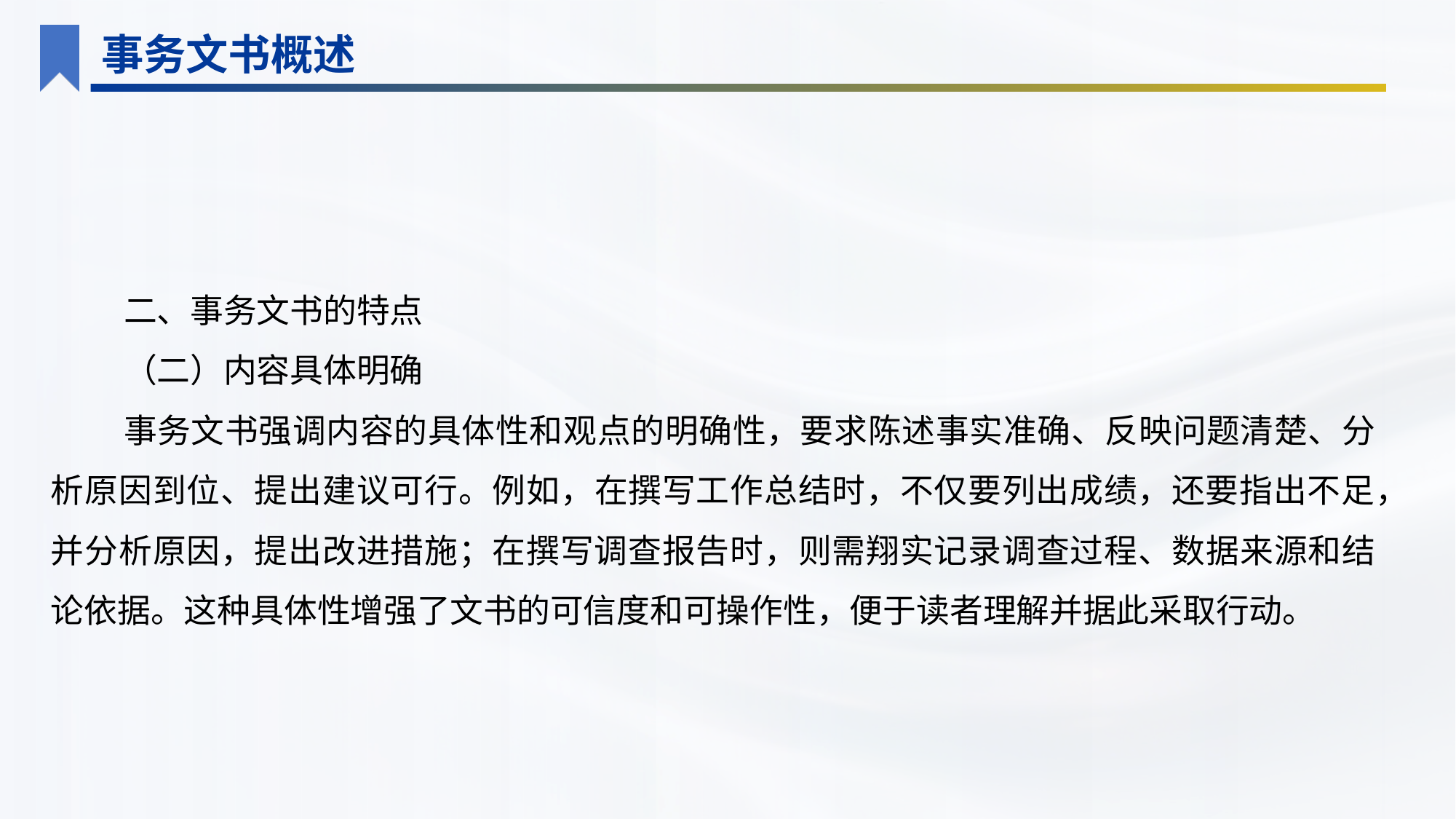

事务文书概述
二、事务文书的特点
（二）内容具体明确
事务文书强调内容的具体性和观点的明确性，要求陈述事实准确、反映问题清楚、分析原因到位、提出建议可行。例如，在撰写工作总结时，不仅要列出成绩，还要指出不足，并分析原因，提出改进措施；在撰写调查报告时，则需翔实记录调查过程、数据来源和结论依据。这种具体性增强了文书的可信度和可操作性，便于读者理解并据此采取行动。